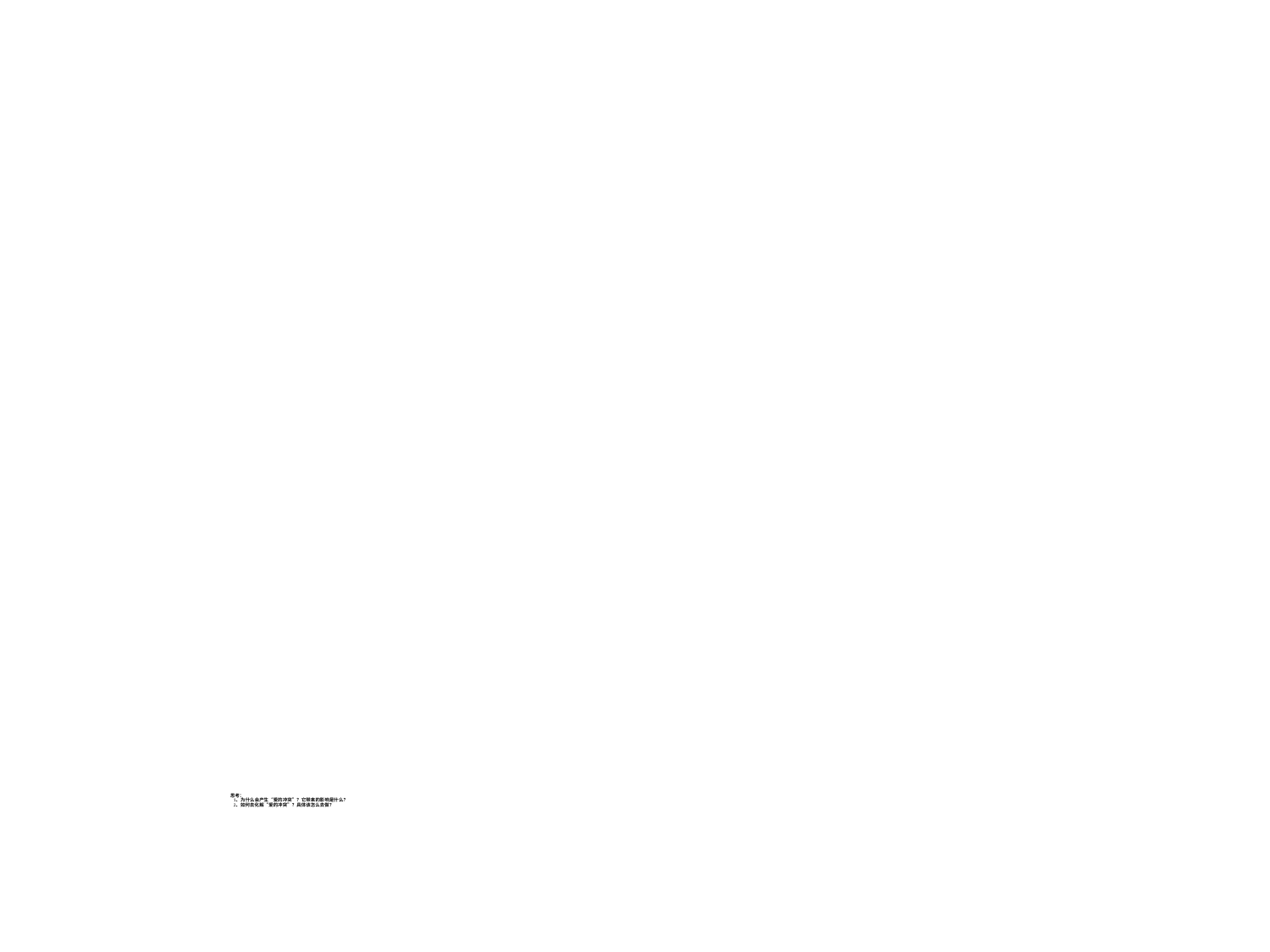

# 思考： 1、为什么会产生“爱的冲突”？它带来的影响是什么？ 2、如何去化解“爱的冲突”？具体该怎么去做？